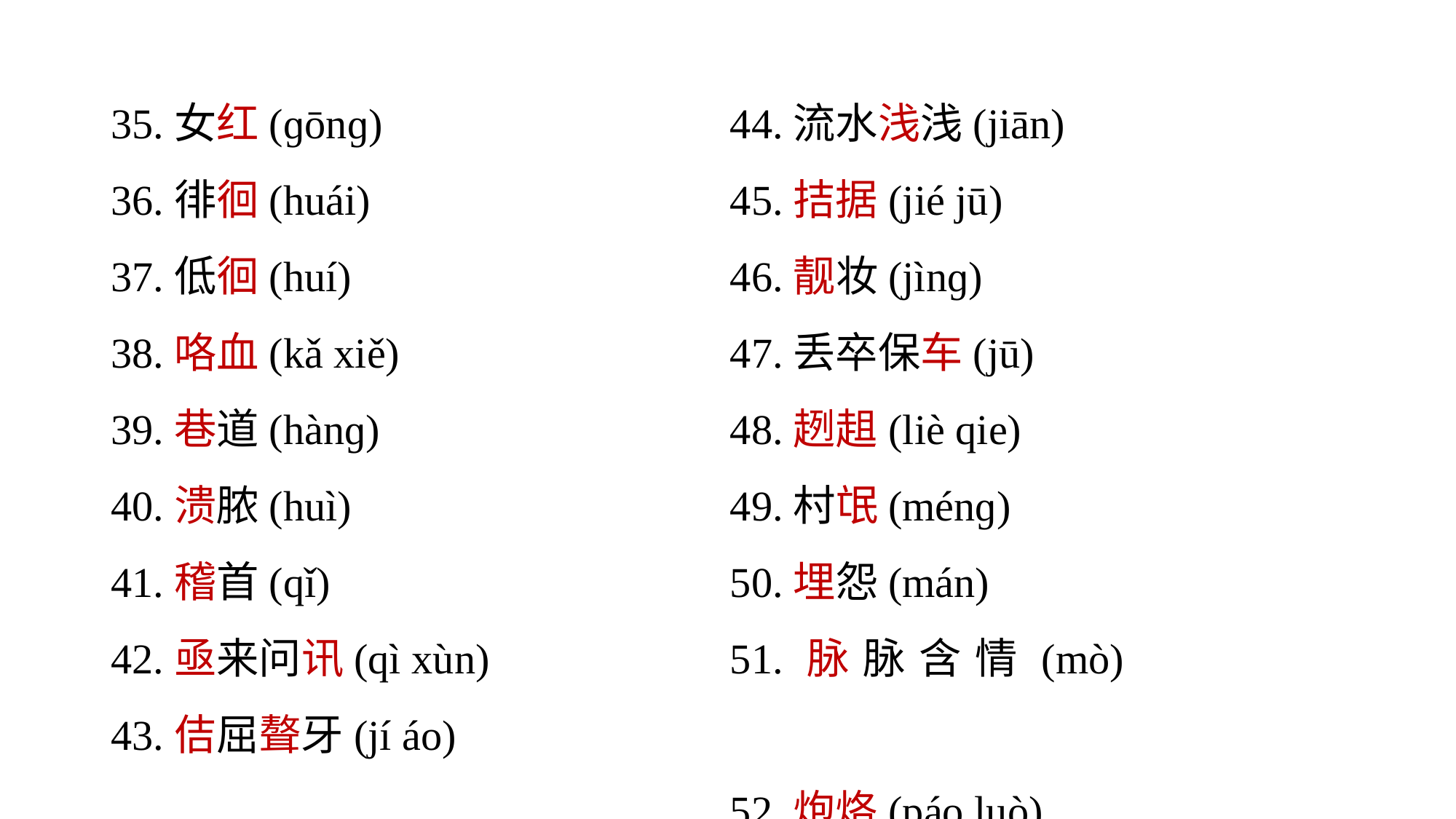

35.女红(ɡōnɡ)
36.徘徊(huái)
37.低徊(huí)
38.咯血(kǎ xiě)
39.巷道(hànɡ)
40.溃脓(huì)
41.稽首(qǐ)
42.亟来问讯(qì xùn)
43.佶屈聱牙(jí áo)
44.流水浅浅(jiān)
45.拮据(jié jū)
46.靓妆(jìnɡ)
47.丢卒保车(jū)
48.趔趄(liè qie)
49.村氓(ménɡ)
50.埋怨(mán)
51.脉脉含情(mò)
52.炮烙(páo luò)